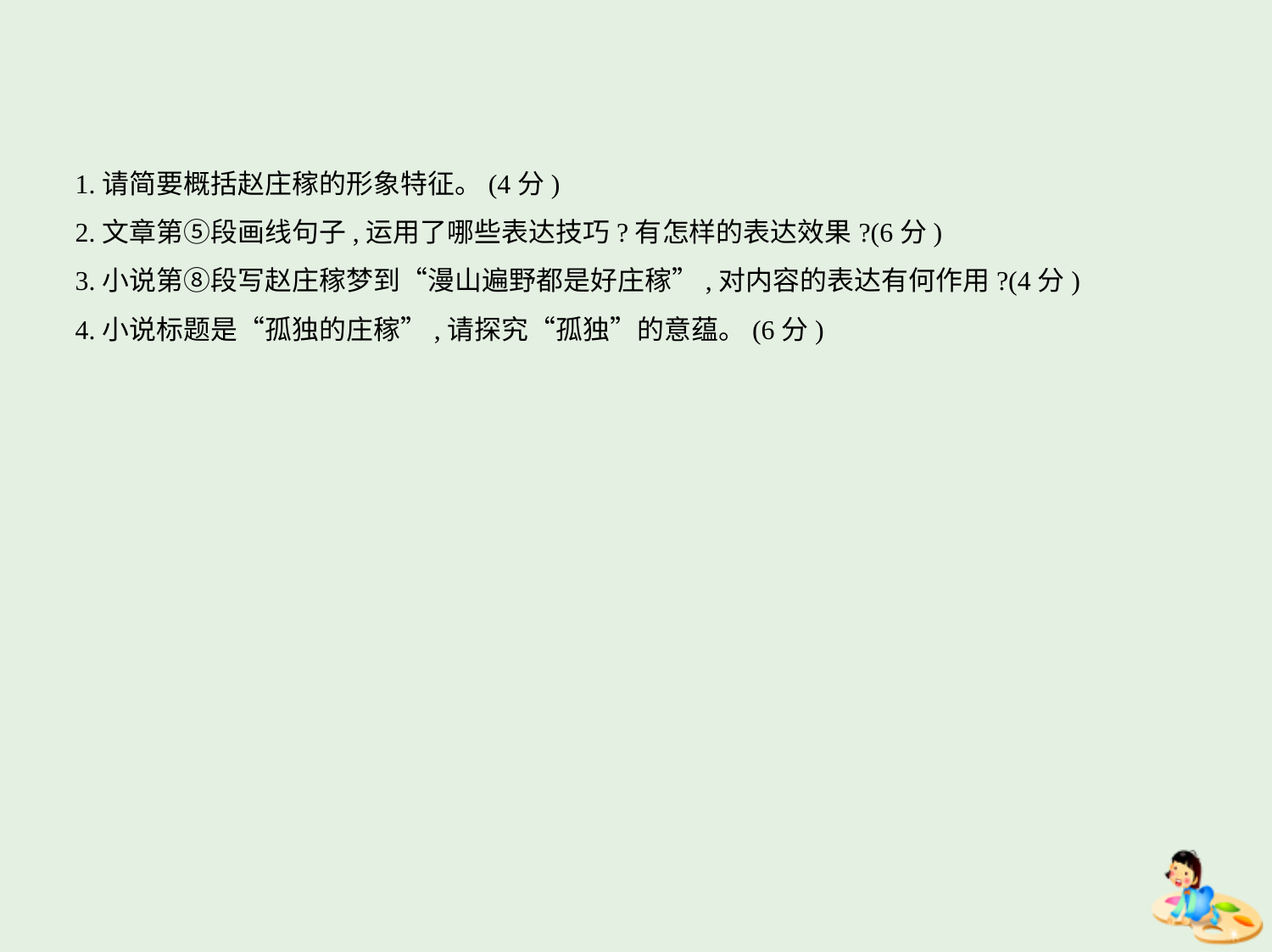

1.请简要概括赵庄稼的形象特征。(4分)
2.文章第⑤段画线句子,运用了哪些表达技巧?有怎样的表达效果?(6分)
3.小说第⑧段写赵庄稼梦到“漫山遍野都是好庄稼”,对内容的表达有何作用?(4分)
4.小说标题是“孤独的庄稼”,请探究“孤独”的意蕴。(6分)